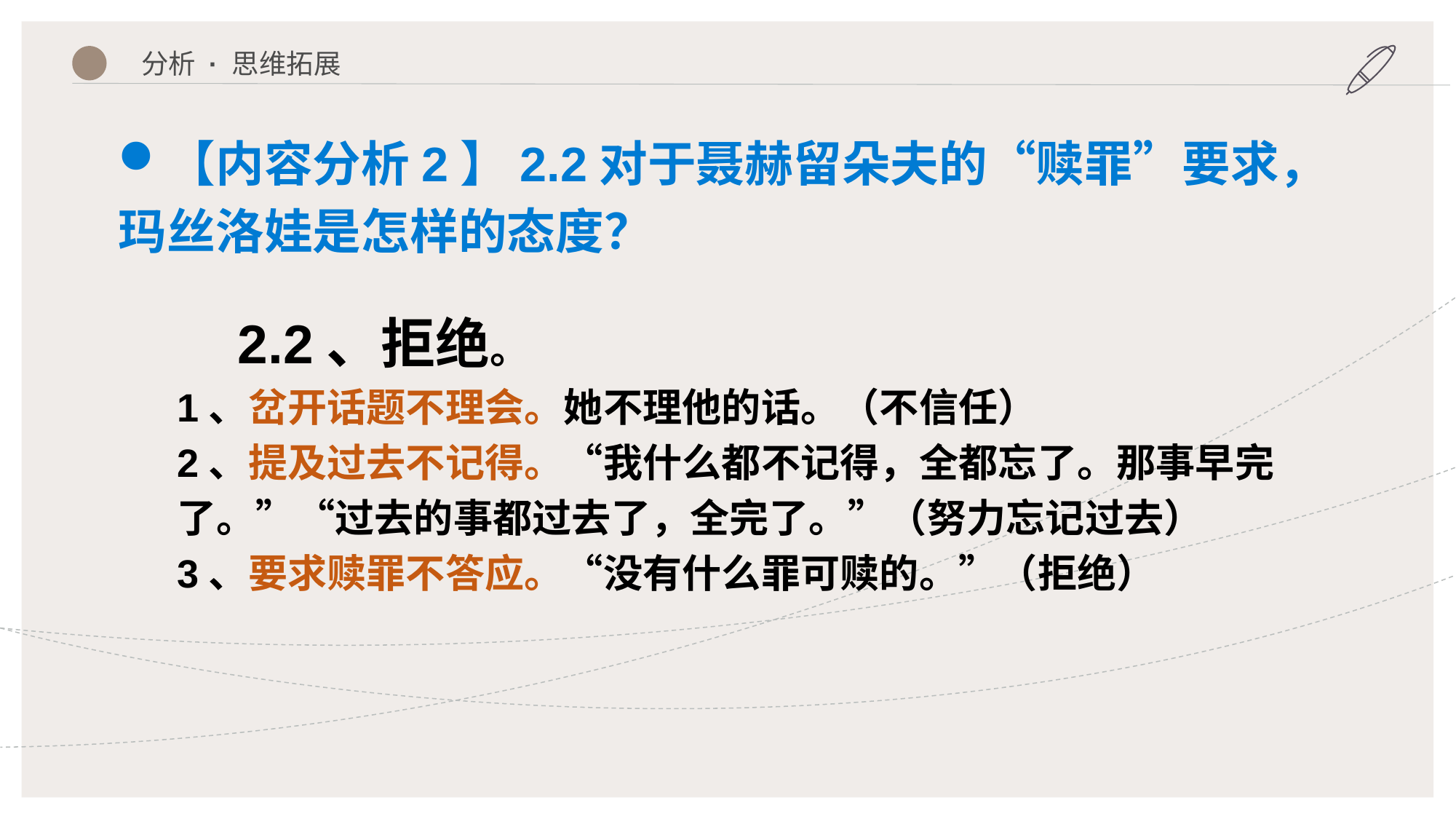

分析 · 思维拓展

【内容分析2】2.2对于聂赫留朵夫的“赎罪”要求，玛丝洛娃是怎样的态度？

    2.2、拒绝。
1、岔开话题不理会。她不理他的话。（不信任）
2、提及过去不记得。“我什么都不记得，全都忘了。那事早完了。”“过去的事都过去了，全完了。”（努力忘记过去）
3、要求赎罪不答应。“没有什么罪可赎的。”（拒绝）